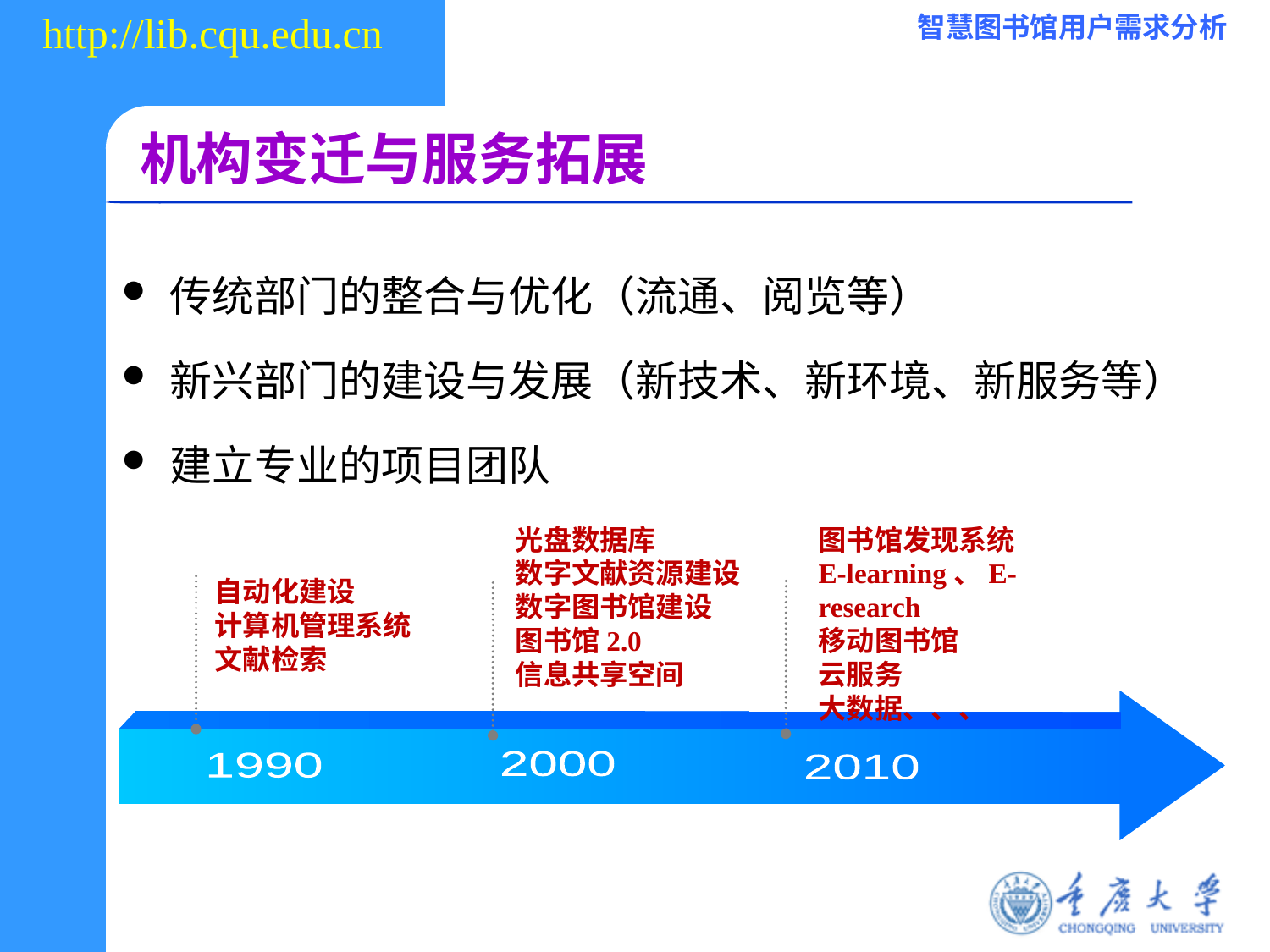

# 机构变迁与服务拓展
传统部门的整合与优化（流通、阅览等）
新兴部门的建设与发展（新技术、新环境、新服务等）
建立专业的项目团队
光盘数据库
数字文献资源建设
数字图书馆建设
图书馆2.0
信息共享空间
图书馆发现系统
E-learning、E-research
移动图书馆
云服务
大数据、、、
自动化建设
计算机管理系统
文献检索

2000
1990

2010